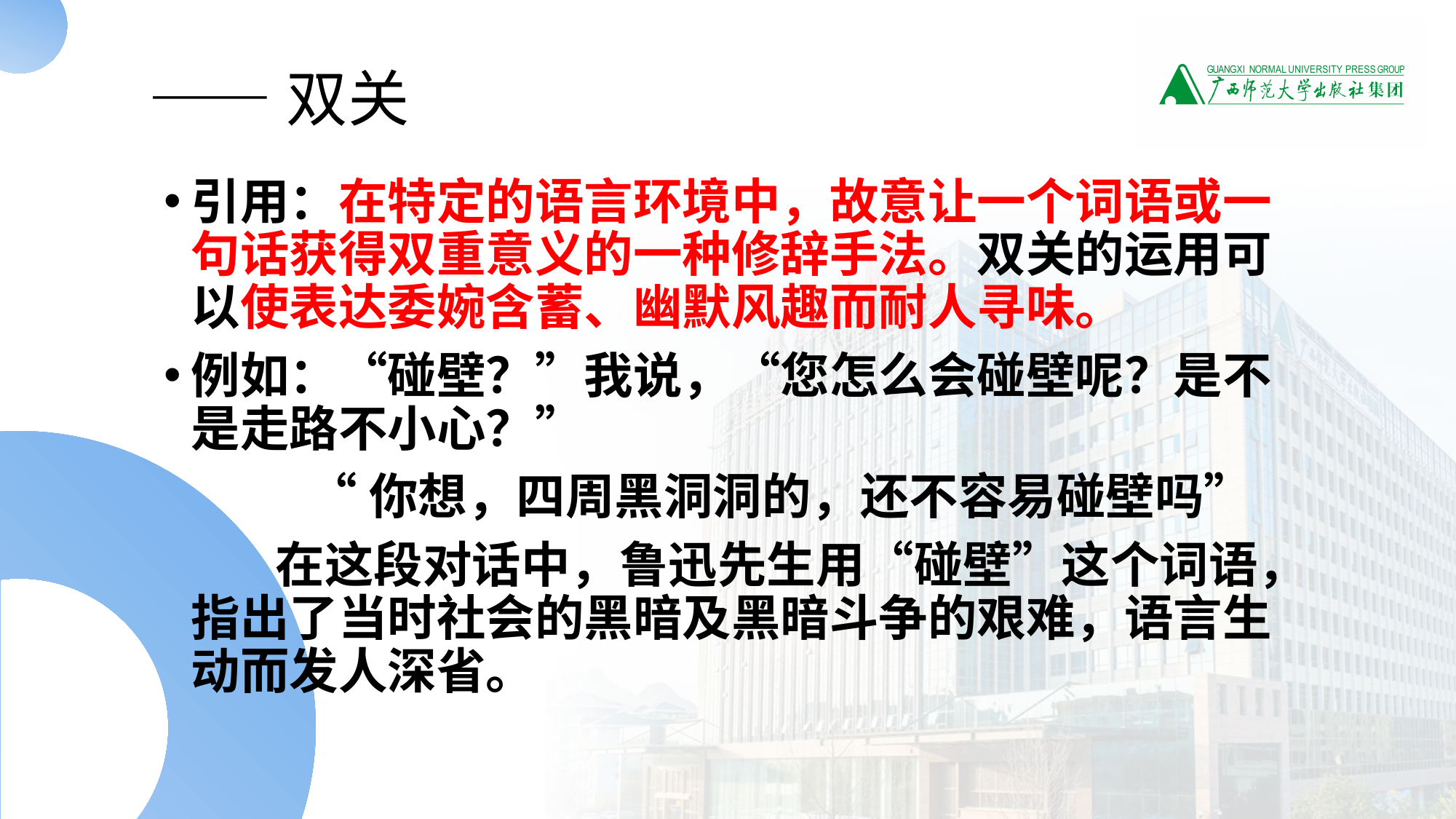

# ——双关
引用：在特定的语言环境中，故意让一个词语或一句话获得双重意义的一种修辞手法。双关的运用可以使表达委婉含蓄、幽默风趣而耐人寻味。
例如：“碰壁？”我说，“您怎么会碰壁呢？是不是走路不小心？”
             “你想，四周黑洞洞的，还不容易碰壁吗”
         在这段对话中，鲁迅先生用“碰壁”这个词语，指出了当时社会的黑暗及黑暗斗争的艰难，语言生动而发人深省。